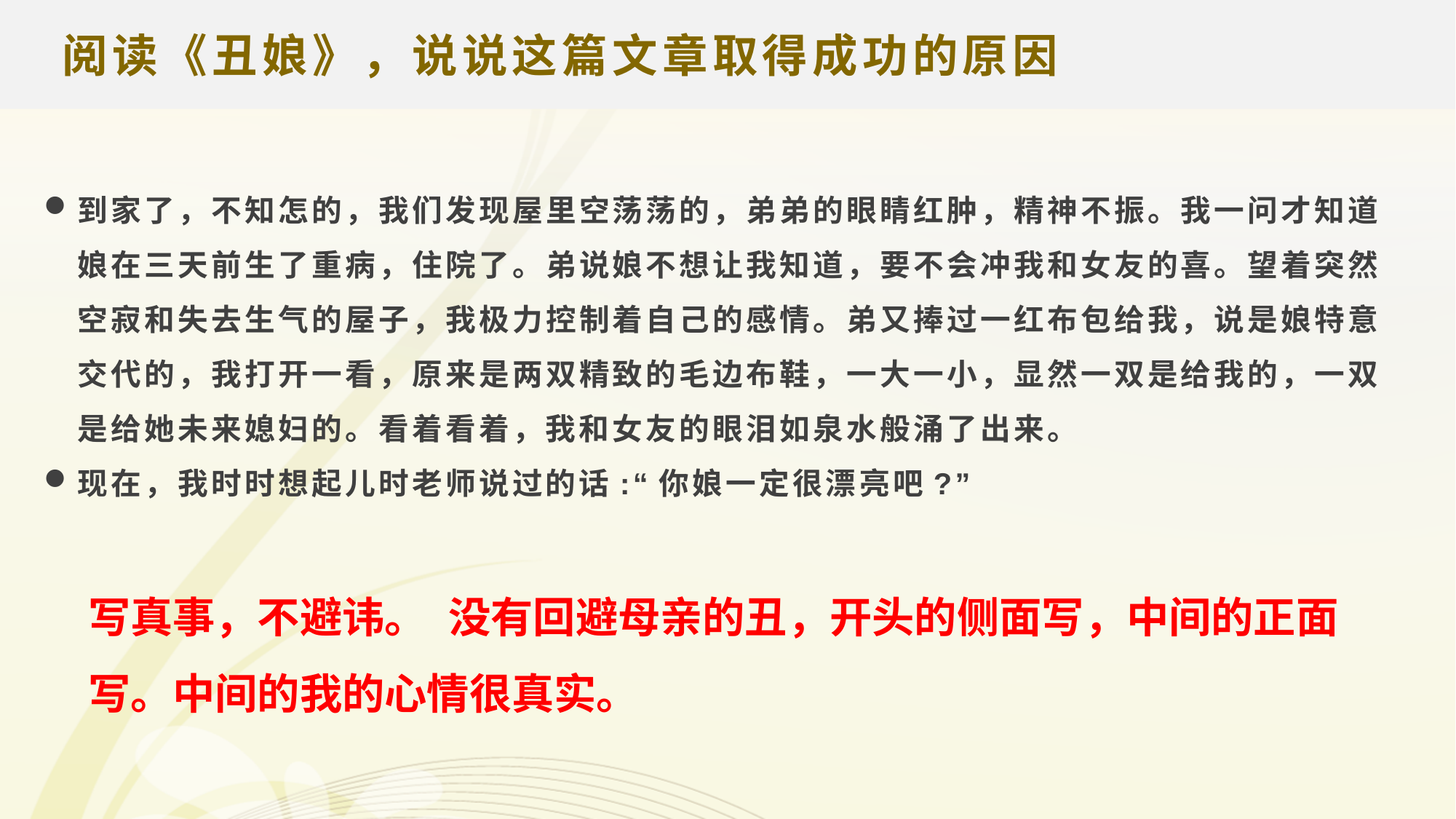

阅读《丑娘》，说说这篇文章取得成功的原因
到家了，不知怎的，我们发现屋里空荡荡的，弟弟的眼睛红肿，精神不振。我一问才知道娘在三天前生了重病，住院了。弟说娘不想让我知道，要不会冲我和女友的喜。望着突然空寂和失去生气的屋子，我极力控制着自己的感情。弟又捧过一红布包给我，说是娘特意交代的，我打开一看，原来是两双精致的毛边布鞋，一大一小，显然一双是给我的，一双是给她未来媳妇的。看着看着，我和女友的眼泪如泉水般涌了出来。
现在，我时时想起儿时老师说过的话:“你娘一定很漂亮吧?”
写真事，不避讳。 没有回避母亲的丑，开头的侧面写，中间的正面写。中间的我的心情很真实。